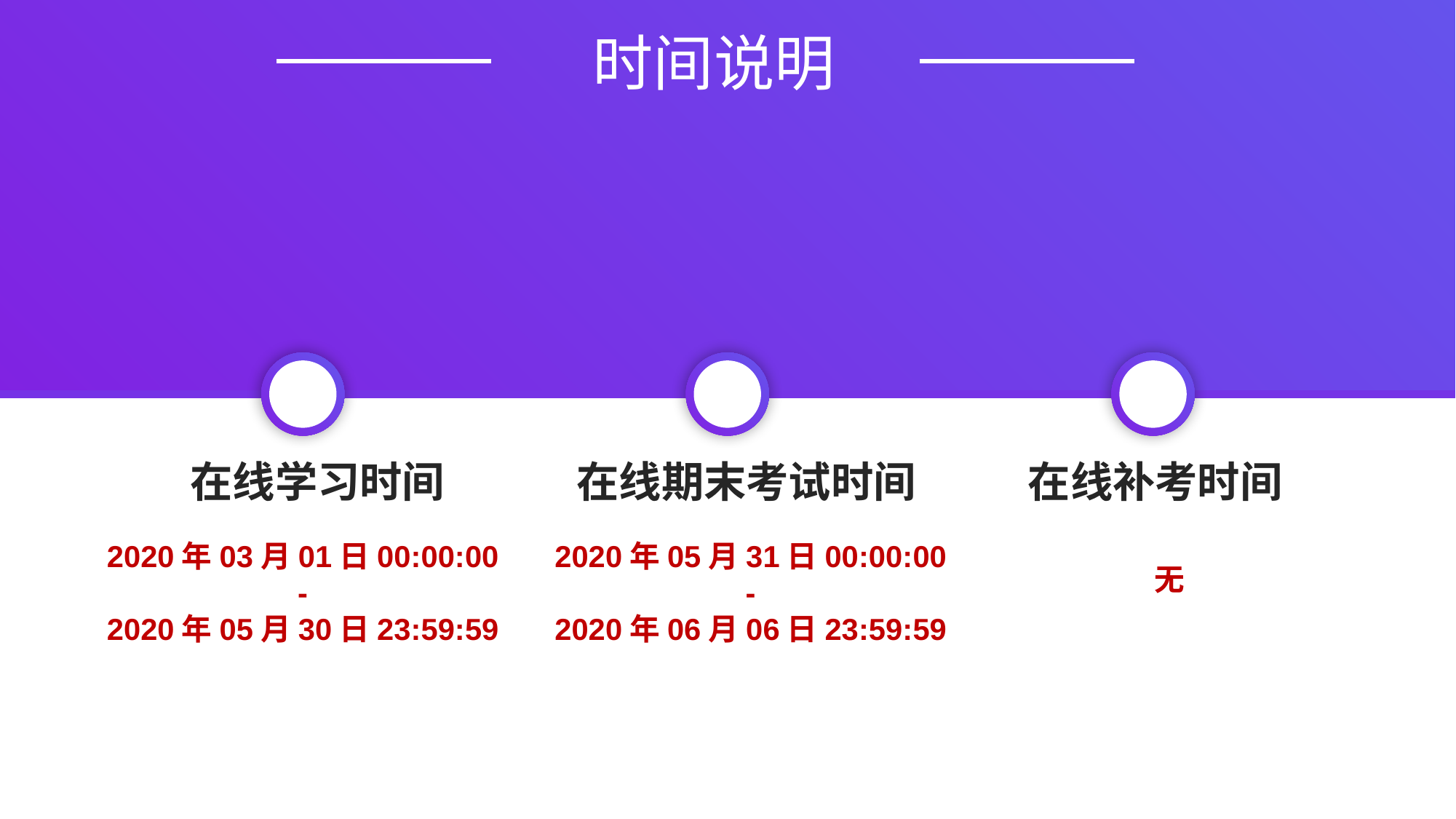

时间说明

在线学习时间
在线期末考试时间
在线补考时间
2020年03月01日00:00:00
-
2020年05月30日23:59:59
2020年05月31日00:00:00
-
2020年06月06日23:59:59
无